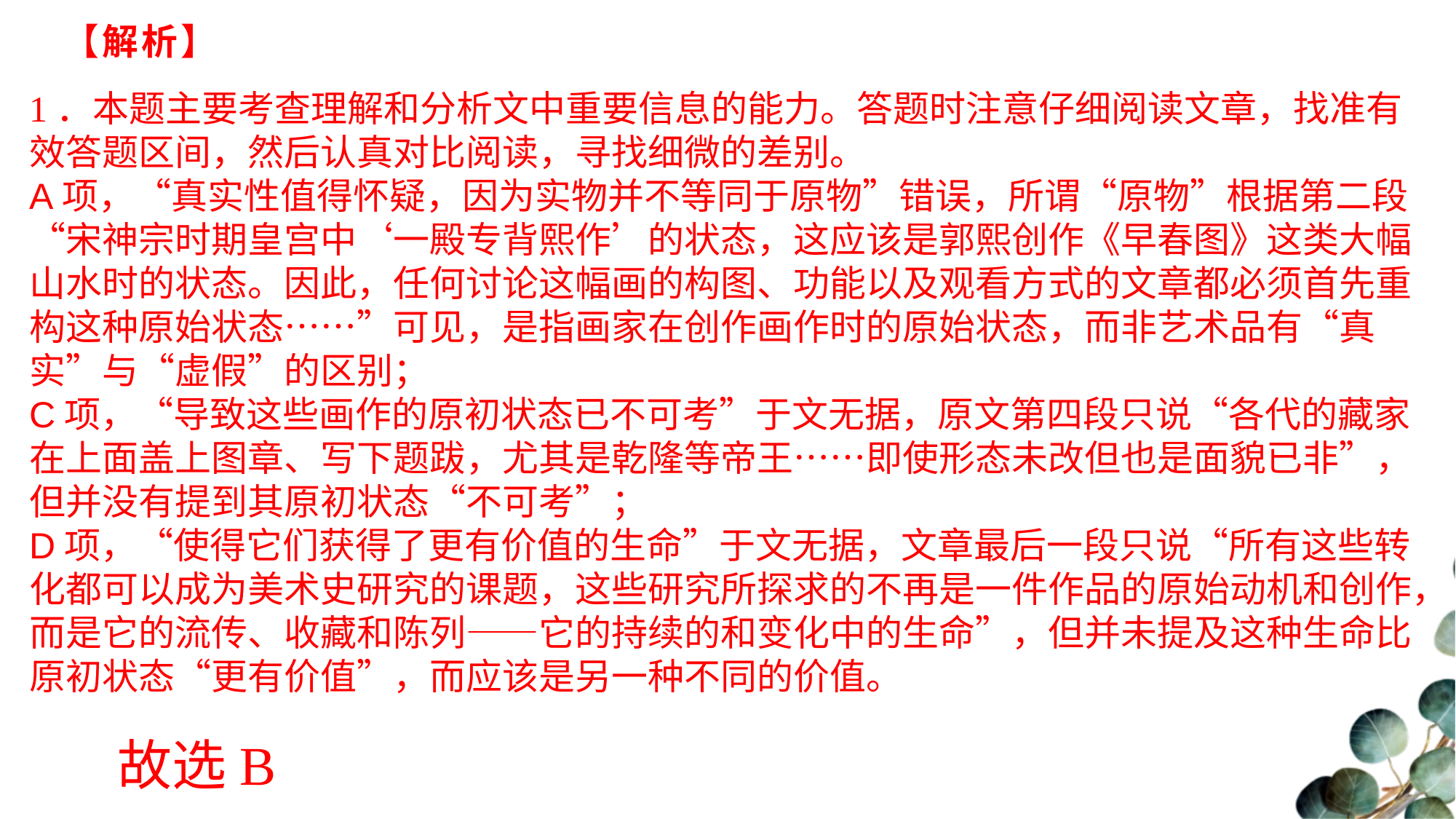

# 【解析】
1．本题主要考查理解和分析文中重要信息的能力。答题时注意仔细阅读文章，找准有效答题区间，然后认真对比阅读，寻找细微的差别。A项，“真实性值得怀疑，因为实物并不等同于原物”错误，所谓“原物”根据第二段“宋神宗时期皇宫中‘一殿专背熙作’的状态，这应该是郭熙创作《早春图》这类大幅山水时的状态。因此，任何讨论这幅画的构图、功能以及观看方式的文章都必须首先重构这种原始状态……”可见，是指画家在创作画作时的原始状态，而非艺术品有“真实”与“虚假”的区别；C项，“导致这些画作的原初状态已不可考”于文无据，原文第四段只说“各代的藏家在上面盖上图章、写下题跋，尤其是乾隆等帝王……即使形态未改但也是面貌已非”，但并没有提到其原初状态“不可考”；D项，“使得它们获得了更有价值的生命”于文无据，文章最后一段只说“所有这些转化都可以成为美术史研究的课题，这些研究所探求的不再是一件作品的原始动机和创作，而是它的流传、收藏和陈列——它的持续的和变化中的生命”，但并未提及这种生命比原初状态“更有价值”，而应该是另一种不同的价值。
故选B